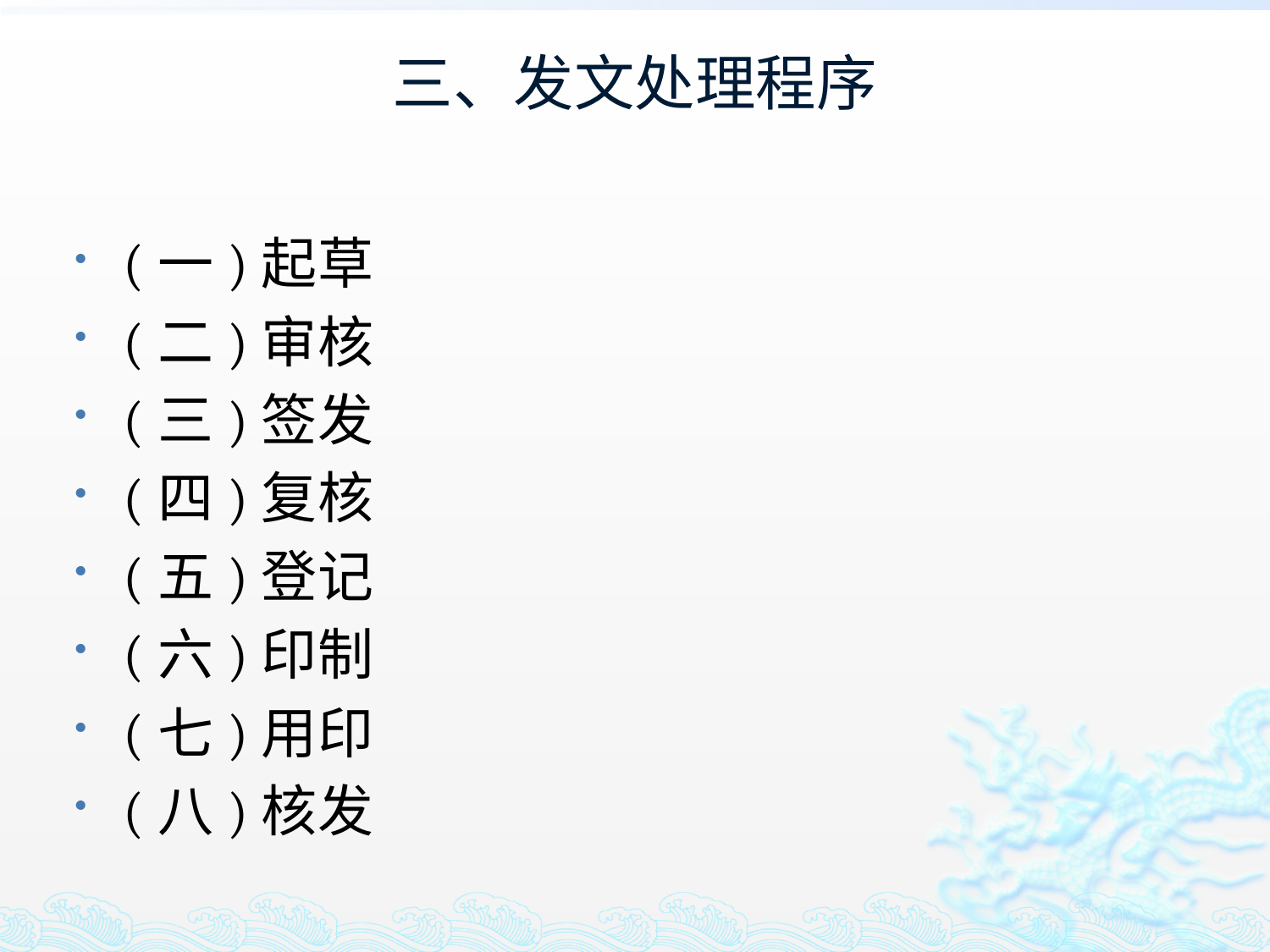

# 三、发文处理程序
(一)起草
(二)审核
(三)签发
(四)复核
(五)登记
(六)印制
(七)用印
(八)核发